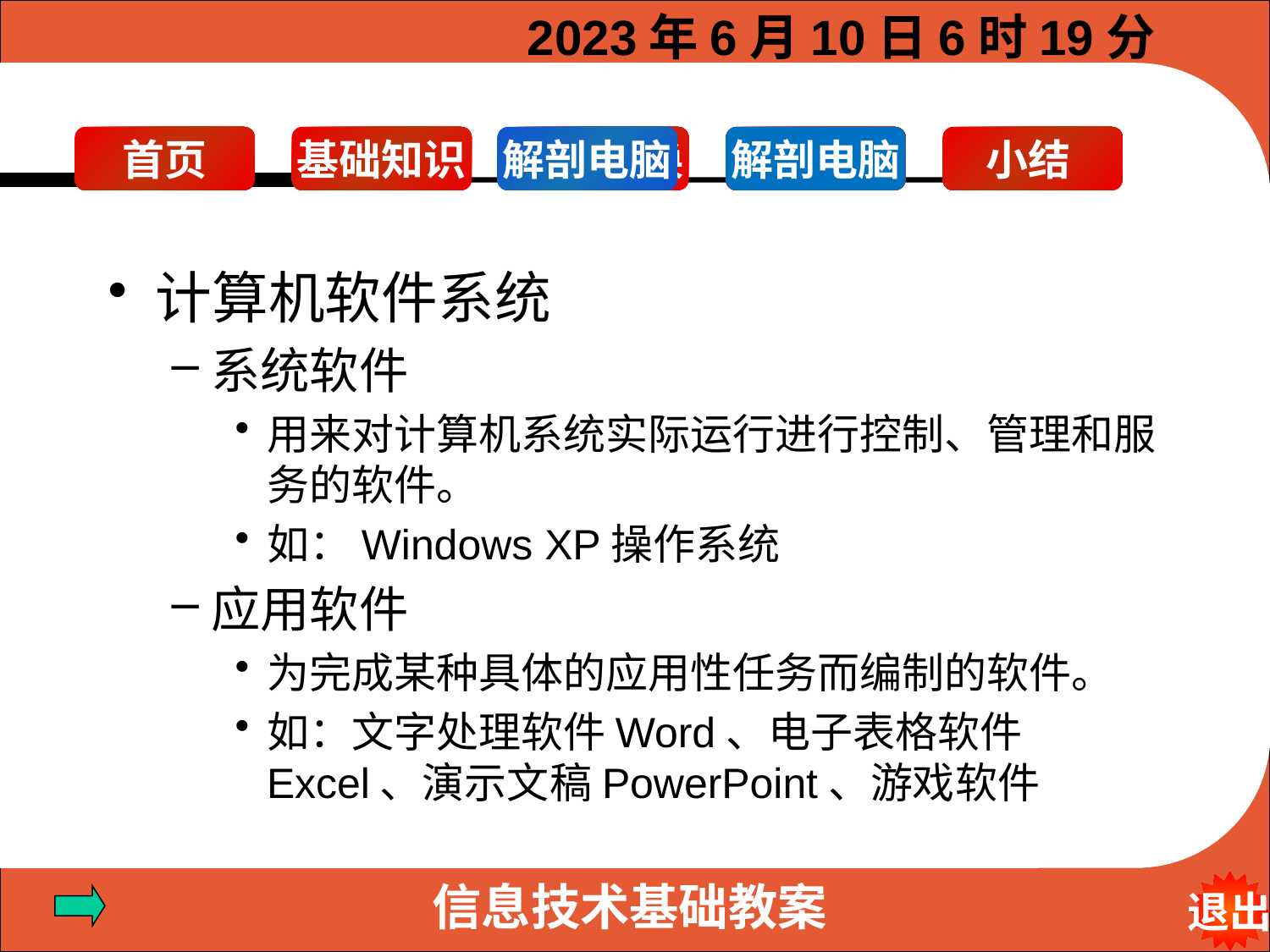

2023年6月10日6时19分
解剖电脑
解剖电脑
计算机软件系统
系统软件
用来对计算机系统实际运行进行控制、管理和服务的软件。
如：Windows XP操作系统
应用软件
为完成某种具体的应用性任务而编制的软件。
如：文字处理软件Word、电子表格软件Excel、演示文稿PowerPoint、游戏软件